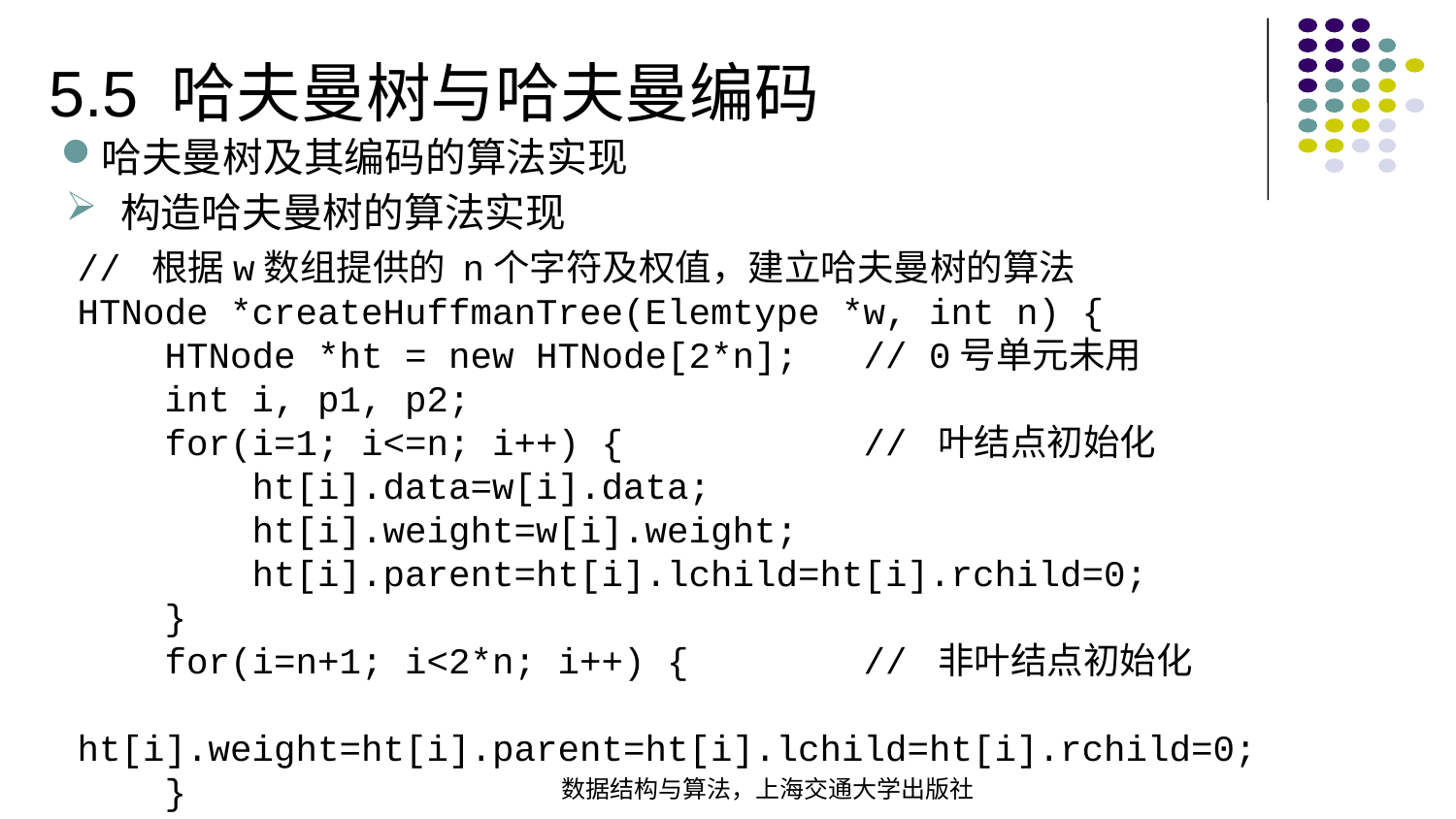

5.5 哈夫曼树与哈夫曼编码
哈夫曼树及其编码的算法实现
构造哈夫曼树的算法实现
// 根据w数组提供的 n个字符及权值，建立哈夫曼树的算法HTNode *createHuffmanTree(Elemtype *w, int n) {    HTNode *ht = new HTNode[2*n];   // 0号单元未用    int i, p1, p2;    for(i=1; i<=n; i++) {           // 叶结点初始化        ht[i].data=w[i].data;        ht[i].weight=w[i].weight;        ht[i].parent=ht[i].lchild=ht[i].rchild=0;    }    for(i=n+1; i<2*n; i++) {        // 非叶结点初始化        ht[i].weight=ht[i].parent=ht[i].lchild=ht[i].rchild=0;    }